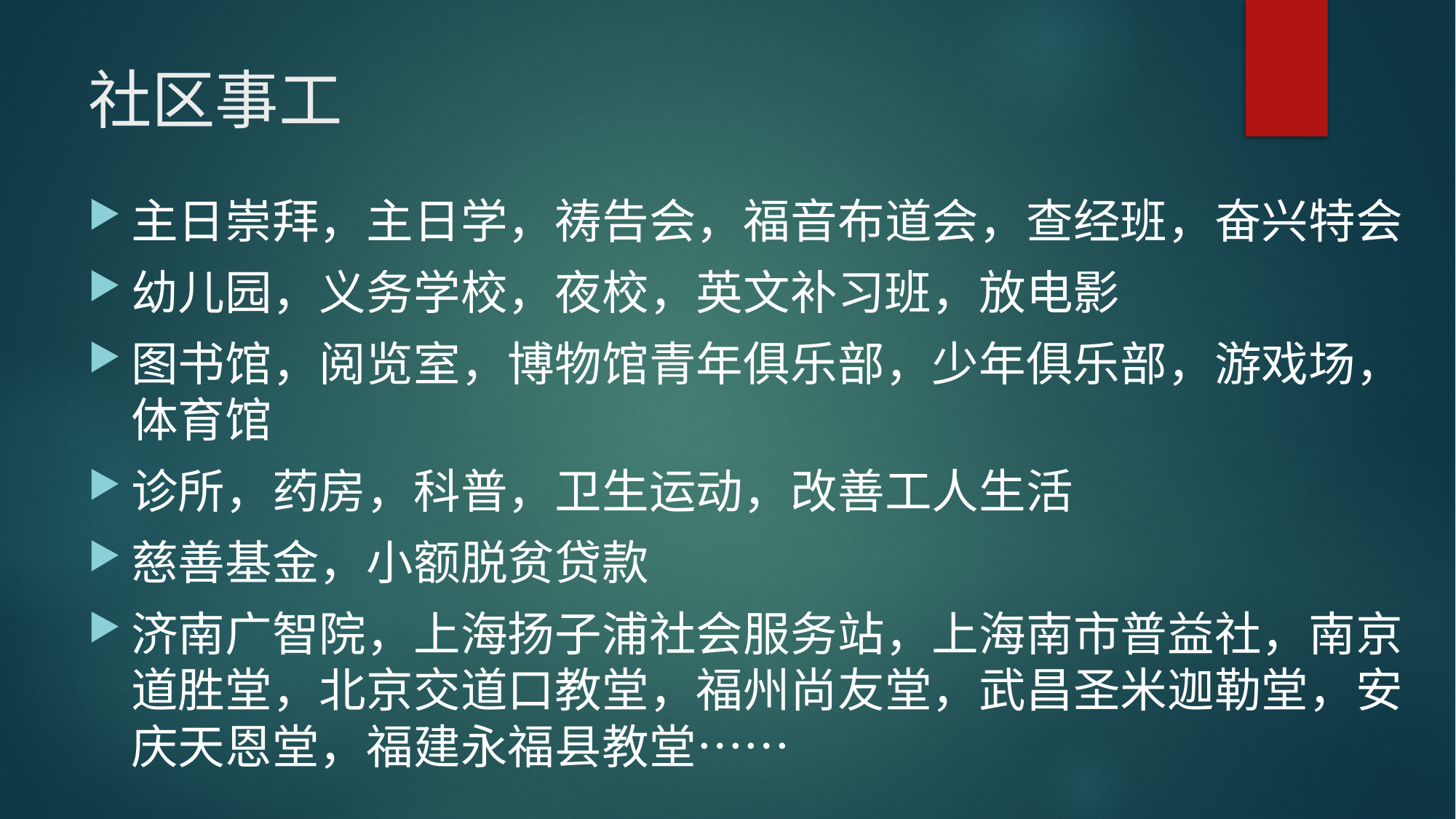

# 社区事工
主日崇拜，主日学，祷告会，福音布道会，查经班，奋兴特会
幼儿园，义务学校，夜校，英文补习班，放电影
图书馆，阅览室，博物馆青年俱乐部，少年俱乐部，游戏场，体育馆
诊所，药房，科普，卫生运动，改善工人生活
慈善基金，小额脱贫贷款
济南广智院，上海扬子浦社会服务站，上海南市普益社，南京道胜堂，北京交道口教堂，福州尚友堂，武昌圣米迦勒堂，安庆天恩堂，福建永福县教堂……